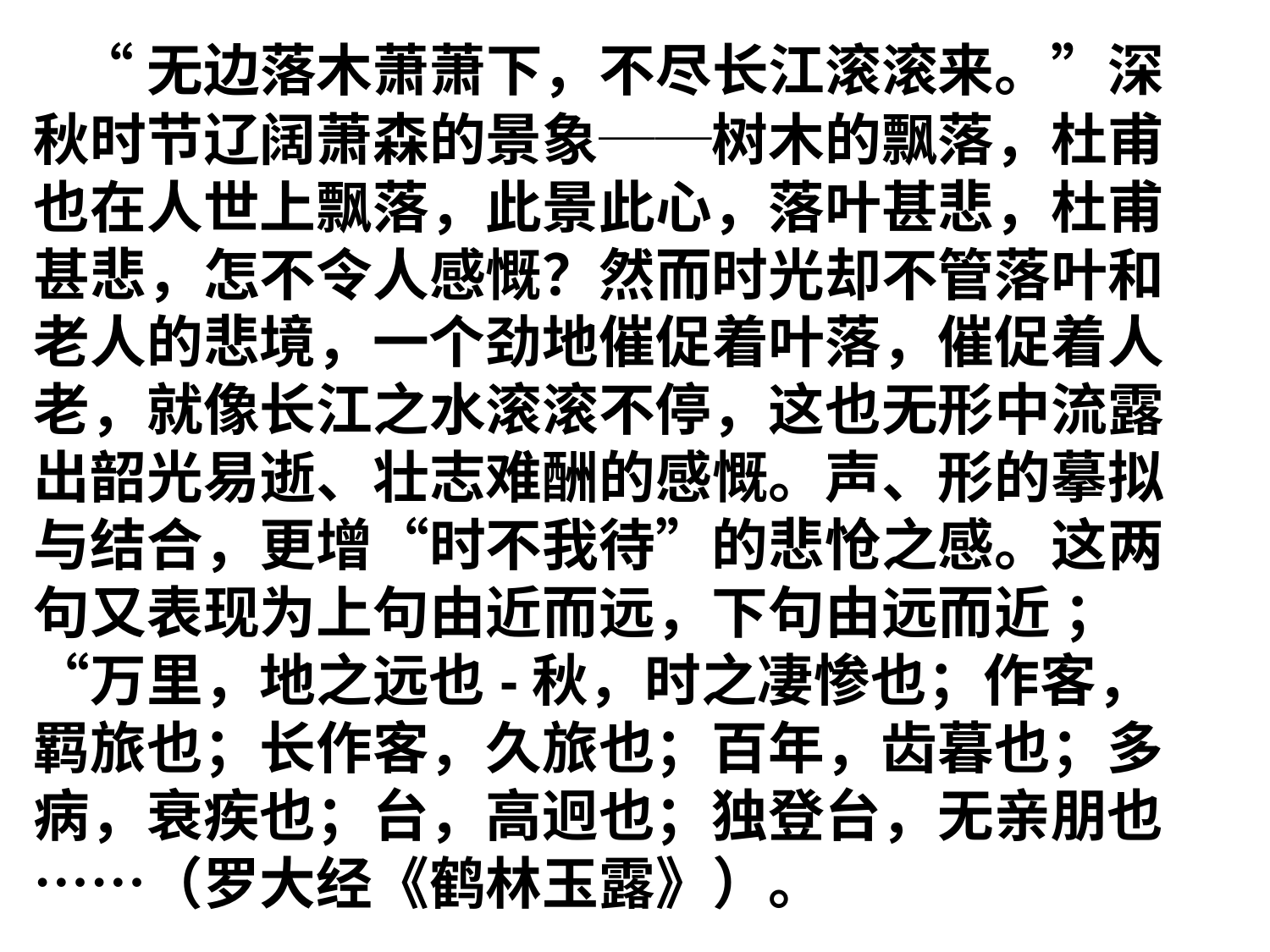

“无边落木萧萧下，不尽长江滚滚来。”深秋时节辽阔萧森的景象──树木的飘落，杜甫也在人世上飘落，此景此心，落叶甚悲，杜甫甚悲，怎不令人感慨？然而时光却不管落叶和老人的悲境，一个劲地催促着叶落，催促着人老，就像长江之水滚滚不停，这也无形中流露出韶光易逝、壮志难酬的感慨。声、形的摹拟与结合，更增“时不我待”的悲怆之感。这两句又表现为上句由近而远，下句由远而近 ；“万里，地之远也-秋，时之凄惨也；作客，羁旅也；长作客，久旅也；百年，齿暮也；多病，衰疾也；台，高迥也；独登台，无亲朋也……（罗大经《鹤林玉露》）。